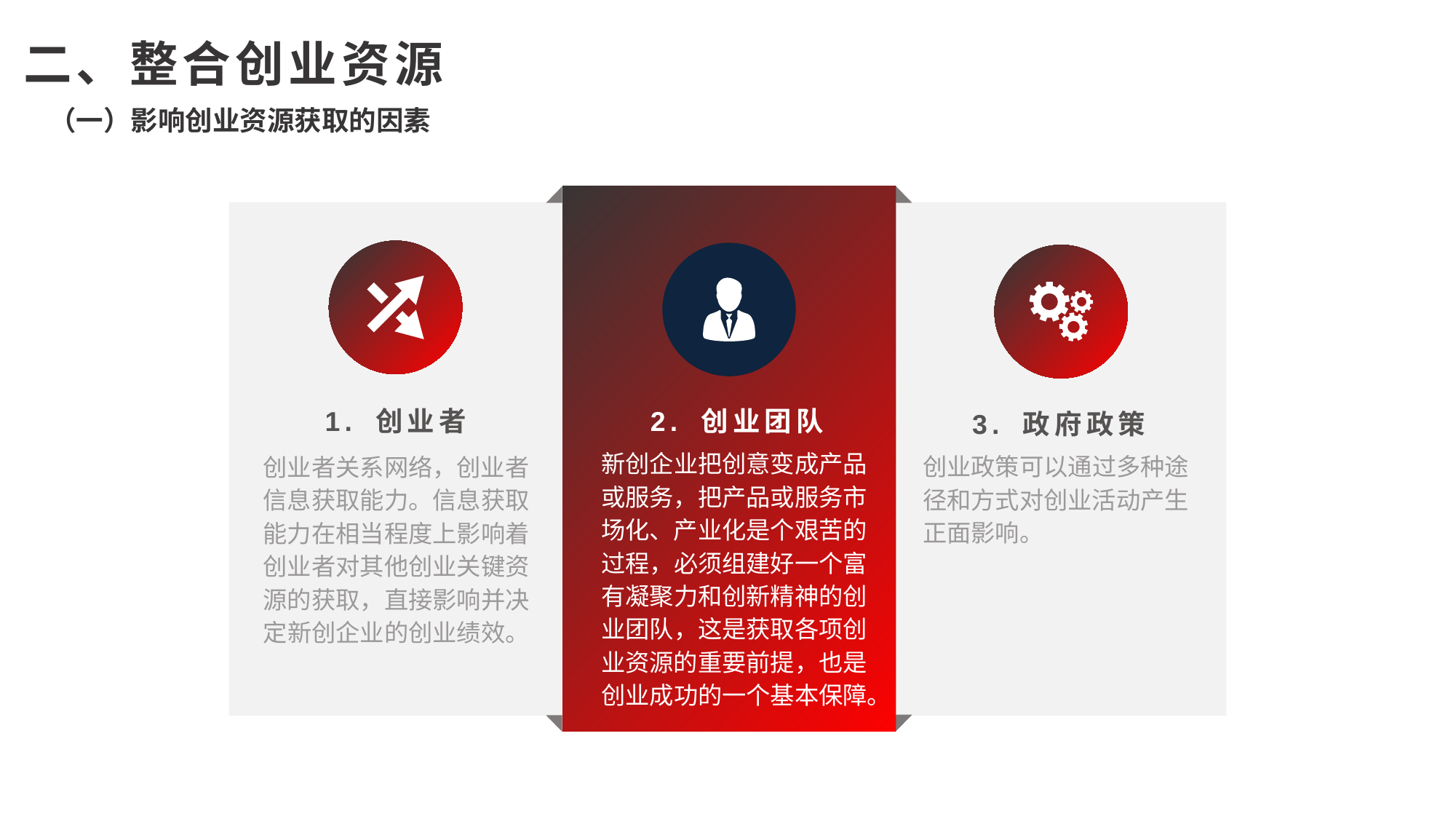

二、整合创业资源
（一）影响创业资源获取的因素

1. 创业者
创业者关系网络，创业者信息获取能力。信息获取能力在相当程度上影响着创业者对其他创业关键资源的获取，直接影响并决定新创企业的创业绩效。
2. 创业团队
新创企业把创意变成产品或服务，把产品或服务市场化、产业化是个艰苦的过程，必须组建好一个富有凝聚力和创新精神的创业团队，这是获取各项创业资源的重要前提，也是创业成功的一个基本保障。
3. 政府政策
创业政策可以通过多种途径和方式对创业活动产生正面影响。